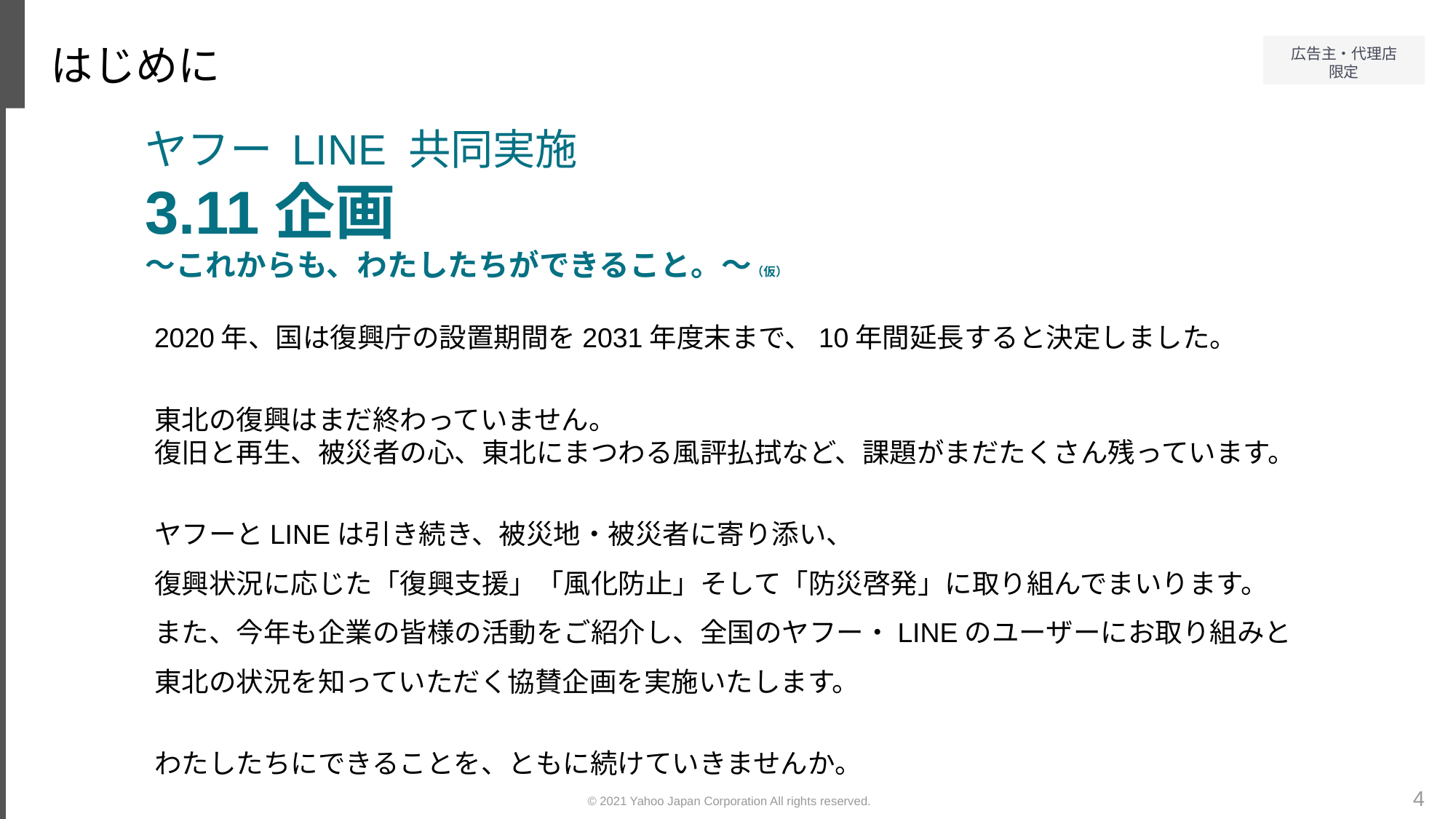

はじめに
ヤフー LINE 共同実施
3.11企画
〜これからも、わたしたちができること。〜（仮）
2020年、国は復興庁の設置期間を2031年度末まで、10年間延長すると決定しました。

東北の復興はまだ終わっていません。
復旧と再生、被災者の心、東北にまつわる風評払拭など、課題がまだたくさん残っています。

ヤフーとLINEは引き続き、被災地・被災者に寄り添い、
復興状況に応じた「復興支援」「風化防止」そして「防災啓発」に取り組んでまいります。
また、今年も企業の皆様の活動をご紹介し、全国のヤフー・LINEのユーザーにお取り組みと
東北の状況を知っていただく協賛企画を実施いたします。

わたしたちにできることを、ともに続けていきませんか。
4